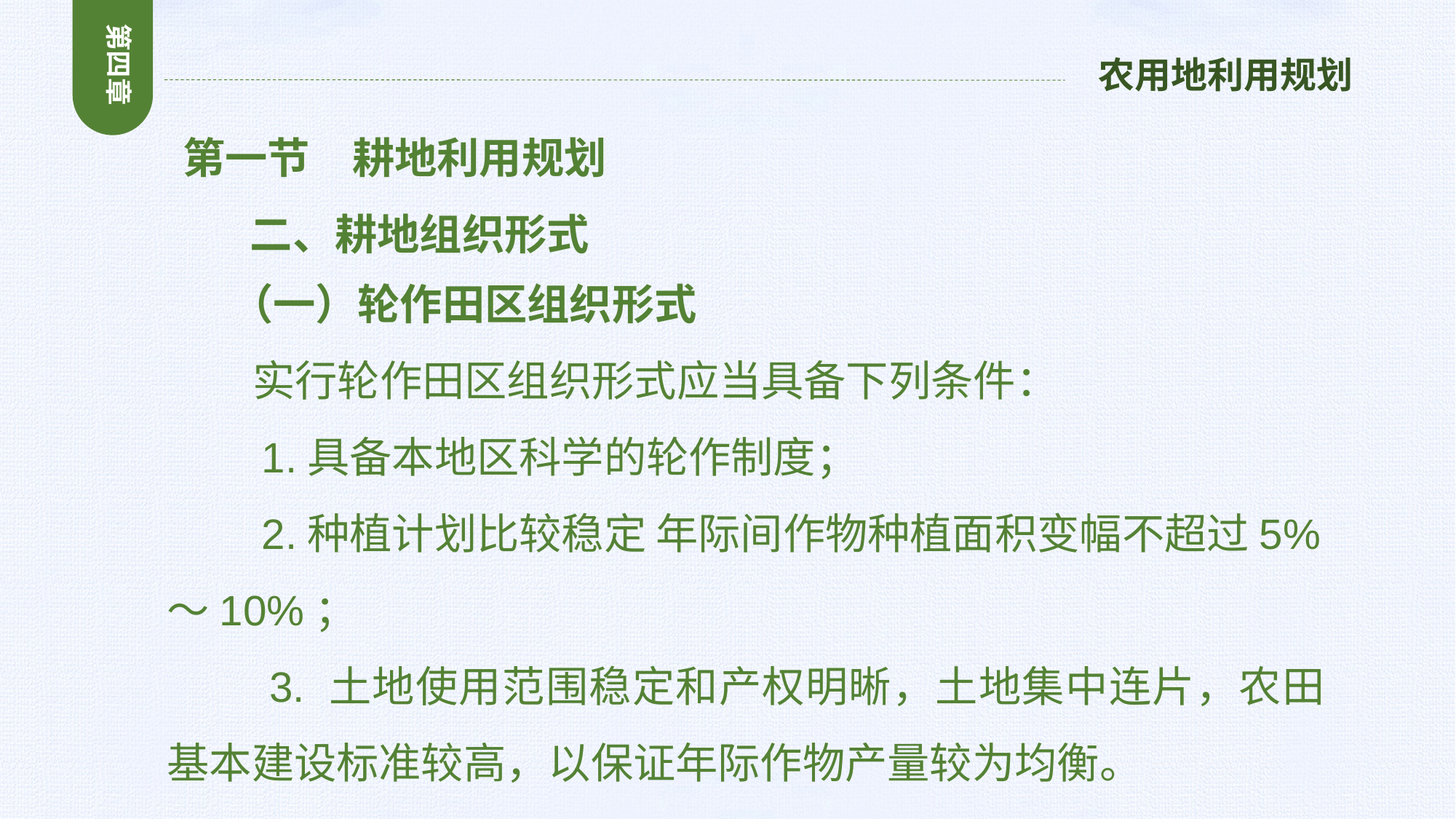

第四章
农用地利用规划

 第一节　耕地利用规划
        二、耕地组织形式
      （一）轮作田区组织形式
        实行轮作田区组织形式应当具备下列条件：
        1.具备本地区科学的轮作制度；
        2.种植计划比较稳定 年际间作物种植面积变幅不超过5%～10%；
        3. 土地使用范围稳定和产权明晰，土地集中连片，农田基本建设标准较高，以保证年际作物产量较为均衡。